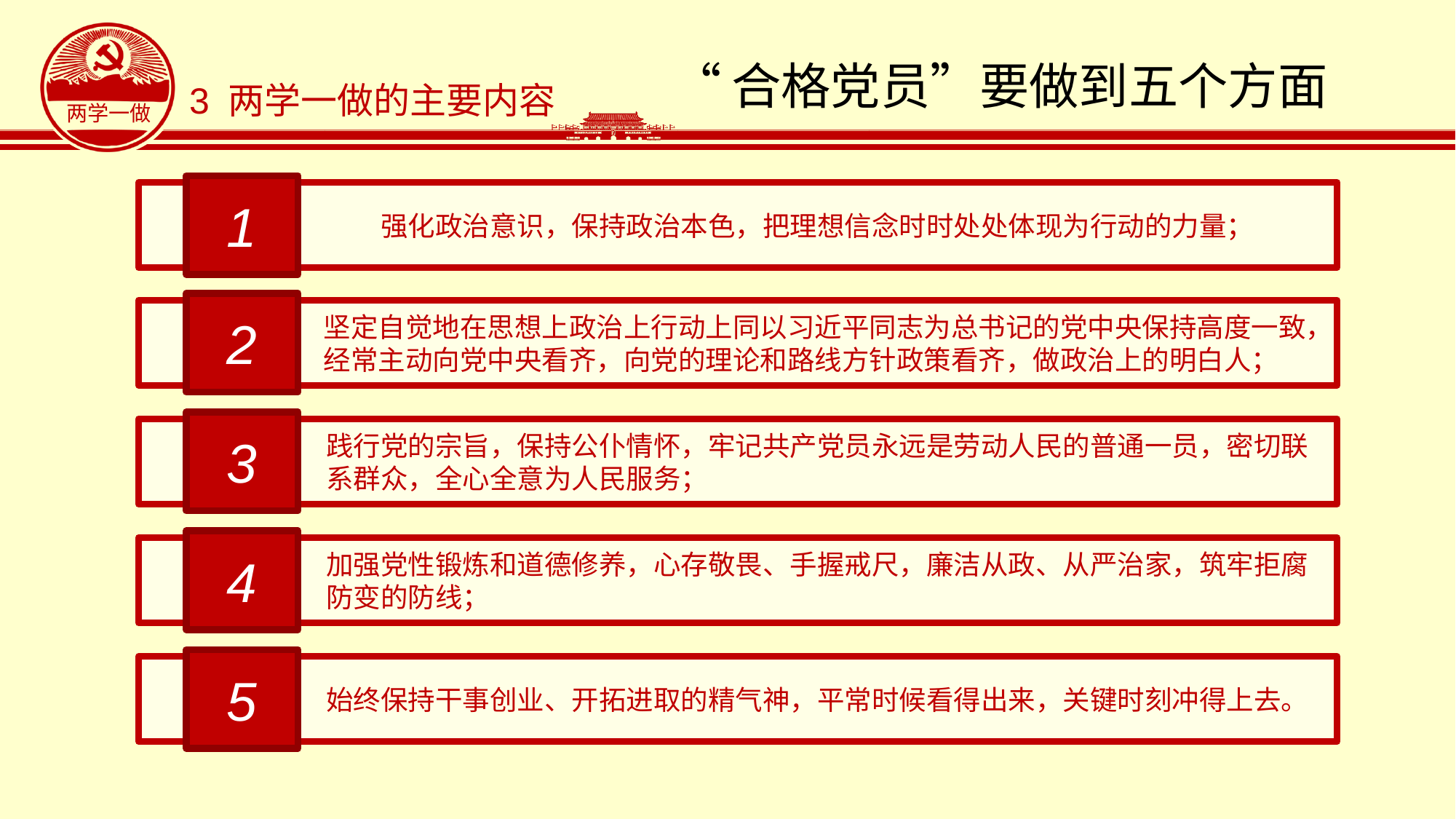

# “合格党员”要做到五个方面
3 两学一做的主要内容
1
强化政治意识，保持政治本色，把理想信念时时处处体现为行动的力量；
2
坚定自觉地在思想上政治上行动上同以习近平同志为总书记的党中央保持高度一致，经常主动向党中央看齐，向党的理论和路线方针政策看齐，做政治上的明白人；
3
践行党的宗旨，保持公仆情怀，牢记共产党员永远是劳动人民的普通一员，密切联系群众，全心全意为人民服务；
4
加强党性锻炼和道德修养，心存敬畏、手握戒尺，廉洁从政、从严治家，筑牢拒腐防变的防线；
5
始终保持干事创业、开拓进取的精气神，平常时候看得出来，关键时刻冲得上去。